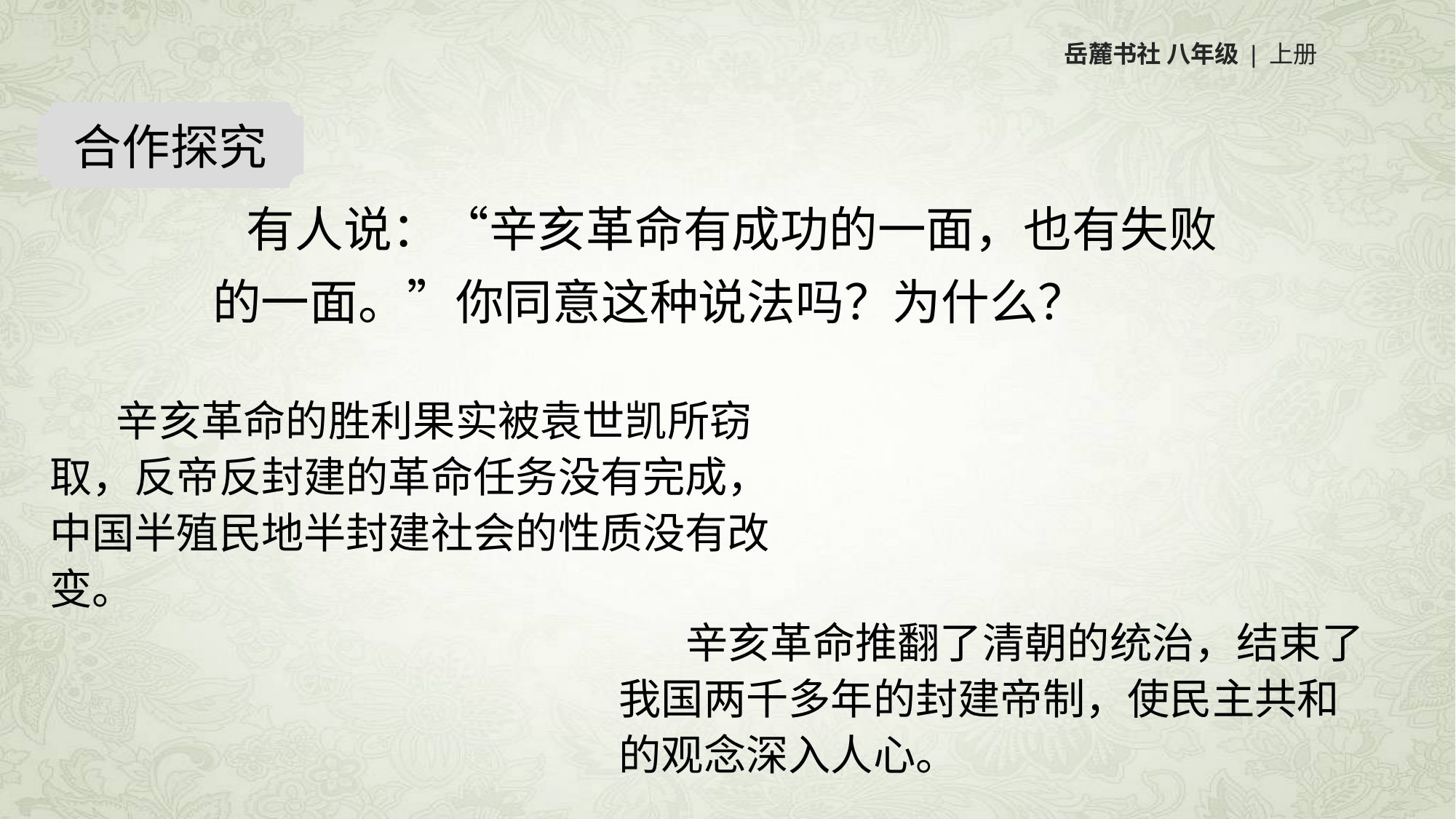

岳麓书社 八年级 | 上册
合作探究
  有人说：“辛亥革命有成功的一面，也有失败的一面。”你同意这种说法吗？为什么？
      辛亥革命的胜利果实被袁世凯所窃取，反帝反封建的革命任务没有完成，中国半殖民地半封建社会的性质没有改变。
      辛亥革命推翻了清朝的统治，结束了我国两千多年的封建帝制，使民主共和的观念深入人心。